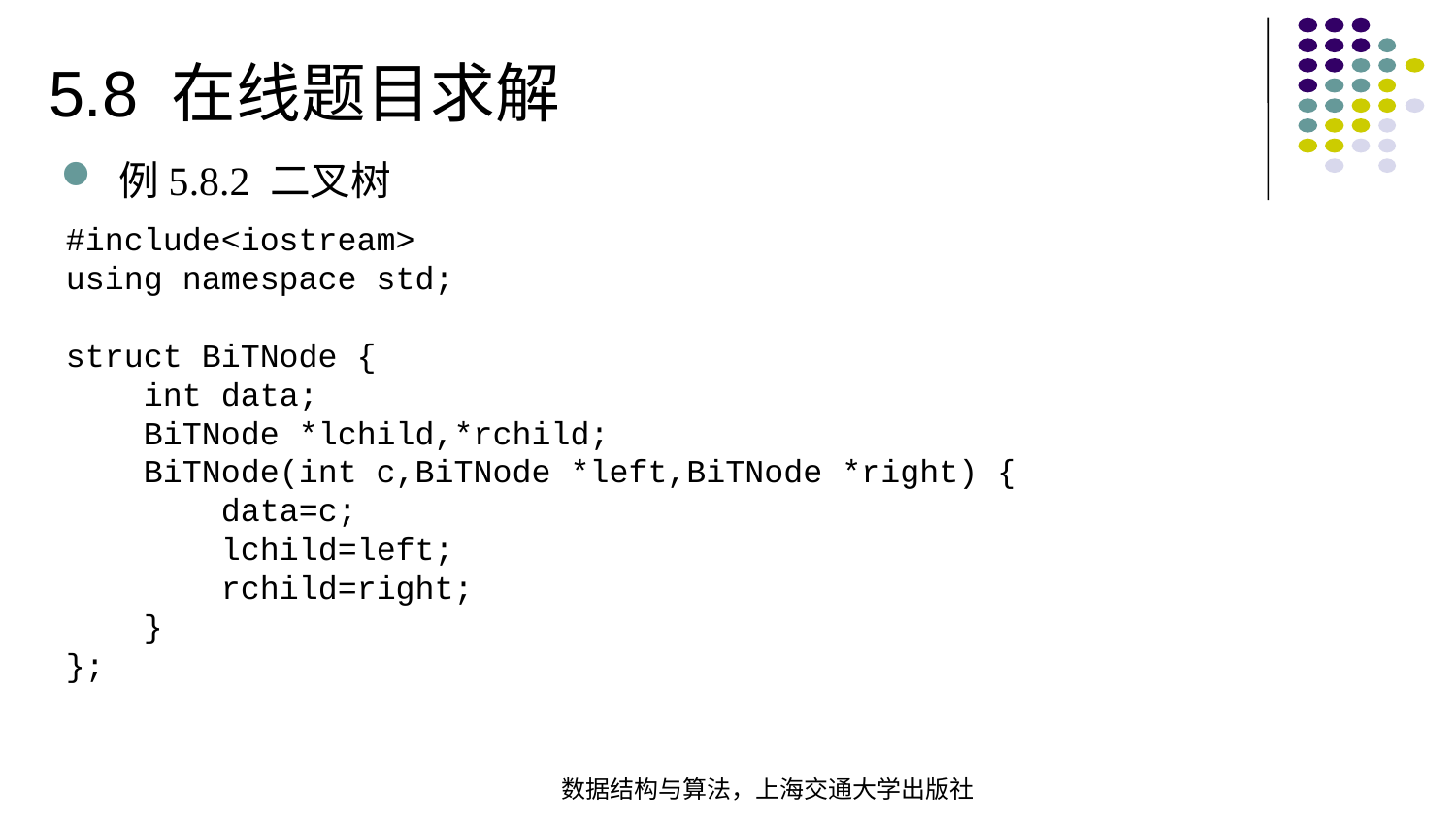

5.8 在线题目求解
例5.8.2 二叉树
#include<iostream>using namespace std; struct BiTNode {    int data;    BiTNode *lchild,*rchild;    BiTNode(int c,BiTNode *left,BiTNode *right) {        data=c;        lchild=left;        rchild=right;    }
};